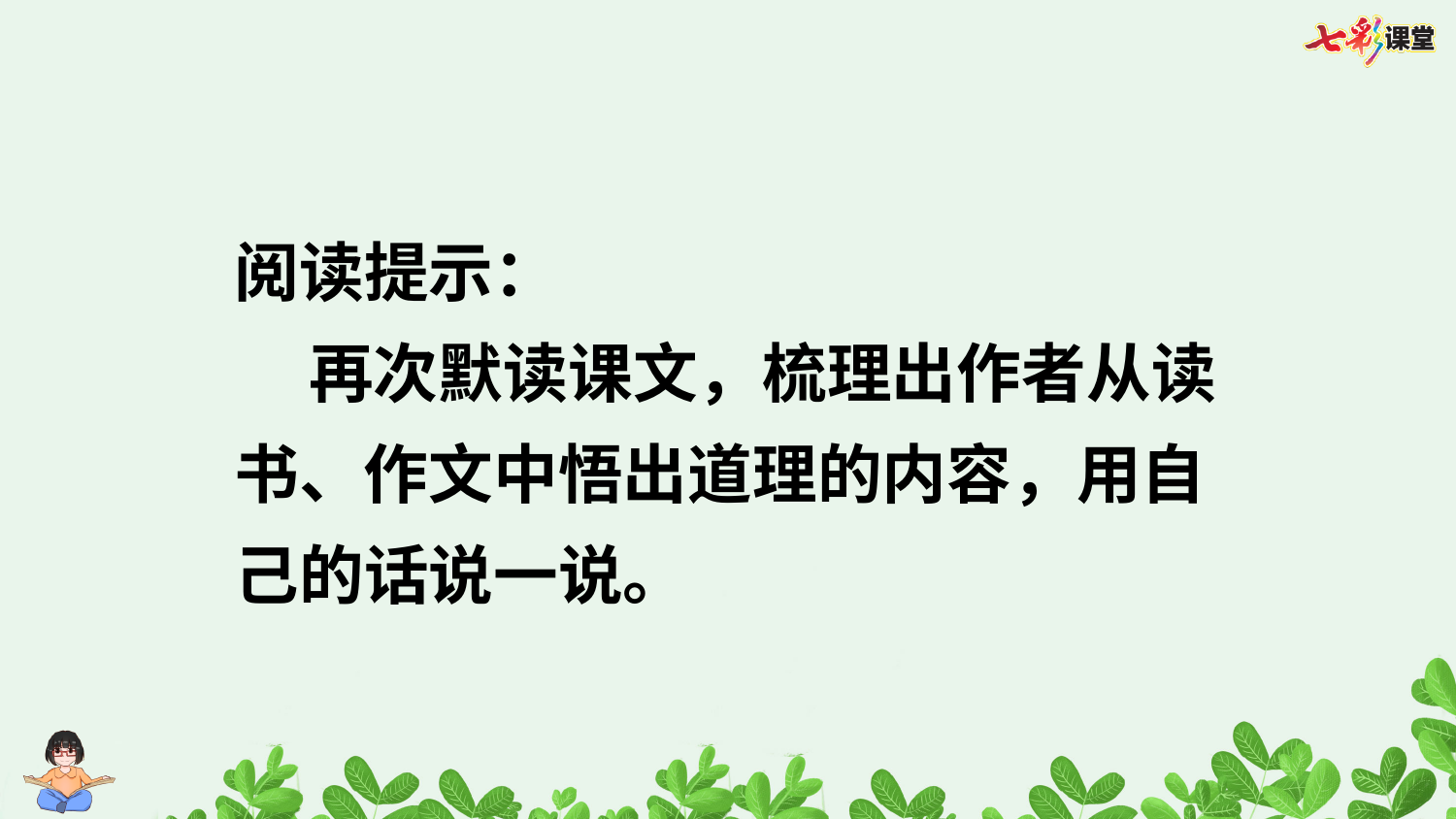

阅读提示：
    再次默读课文，梳理出作者从读书、作文中悟出道理的内容，用自己的话说一说。